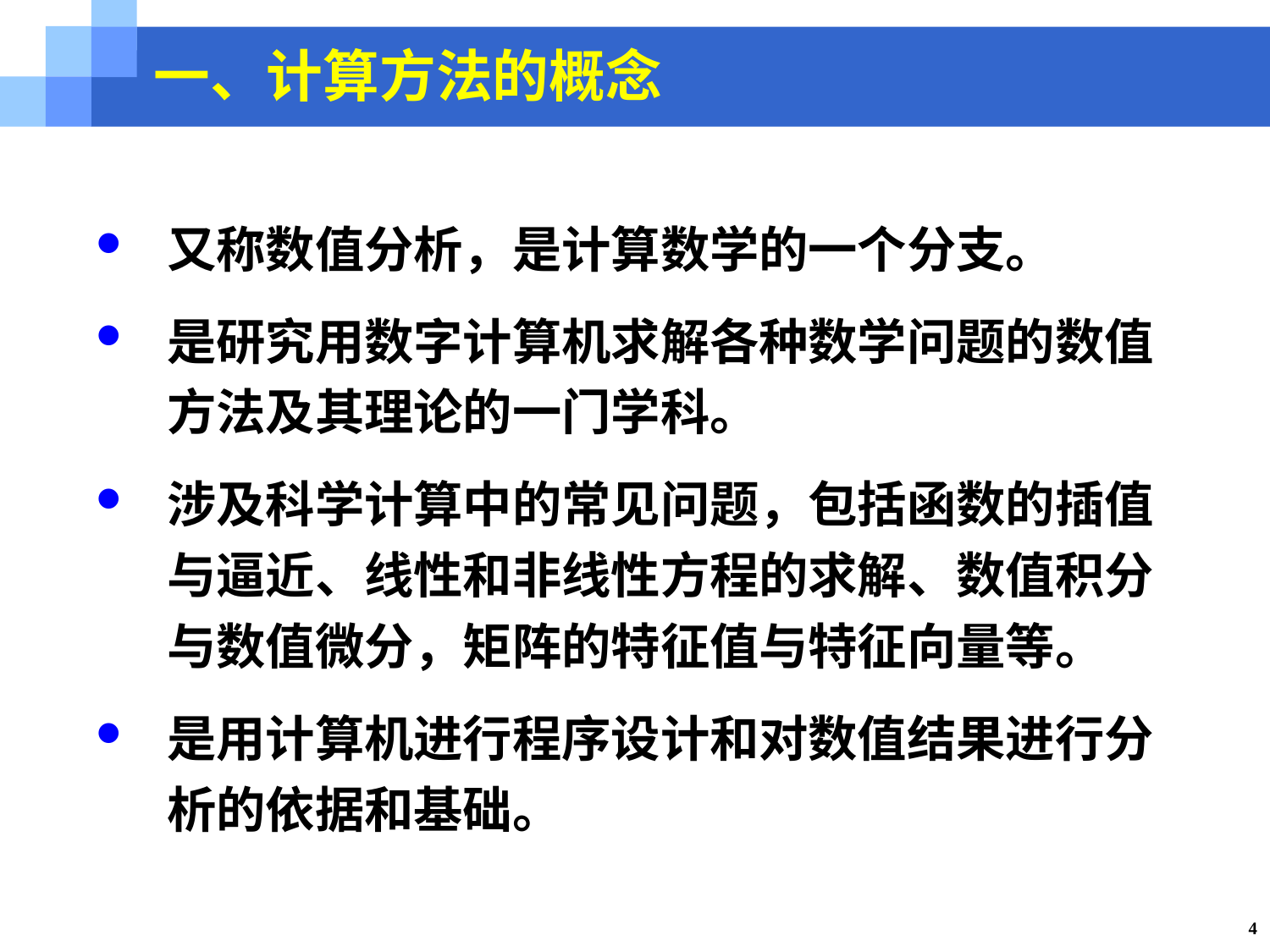

一、计算方法的概念
又称数值分析，是计算数学的一个分支。
是研究用数字计算机求解各种数学问题的数值方法及其理论的一门学科。
涉及科学计算中的常见问题，包括函数的插值与逼近、线性和非线性方程的求解、数值积分与数值微分，矩阵的特征值与特征向量等。
是用计算机进行程序设计和对数值结果进行分析的依据和基础。
4